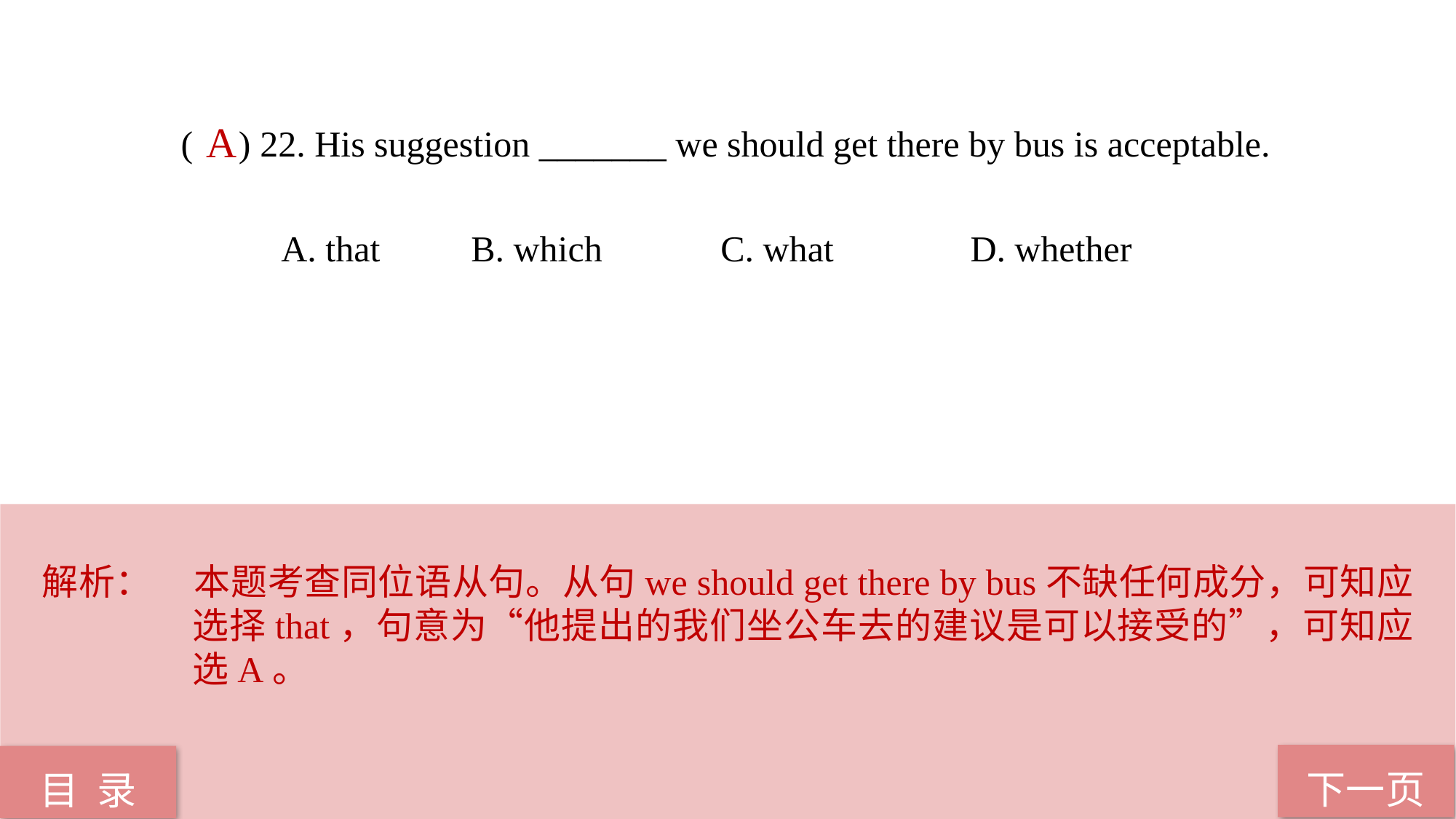

(     ) 22. His suggestion _______ we should get there by bus is acceptable.

           A. that          B. which             C. what               D. whether
A
解析：	本题考查同位语从句。从句we should get there by bus不缺任何成分，可知应选择that，句意为“他提出的我们坐公车去的建议是可以接受的”，可知应选A。